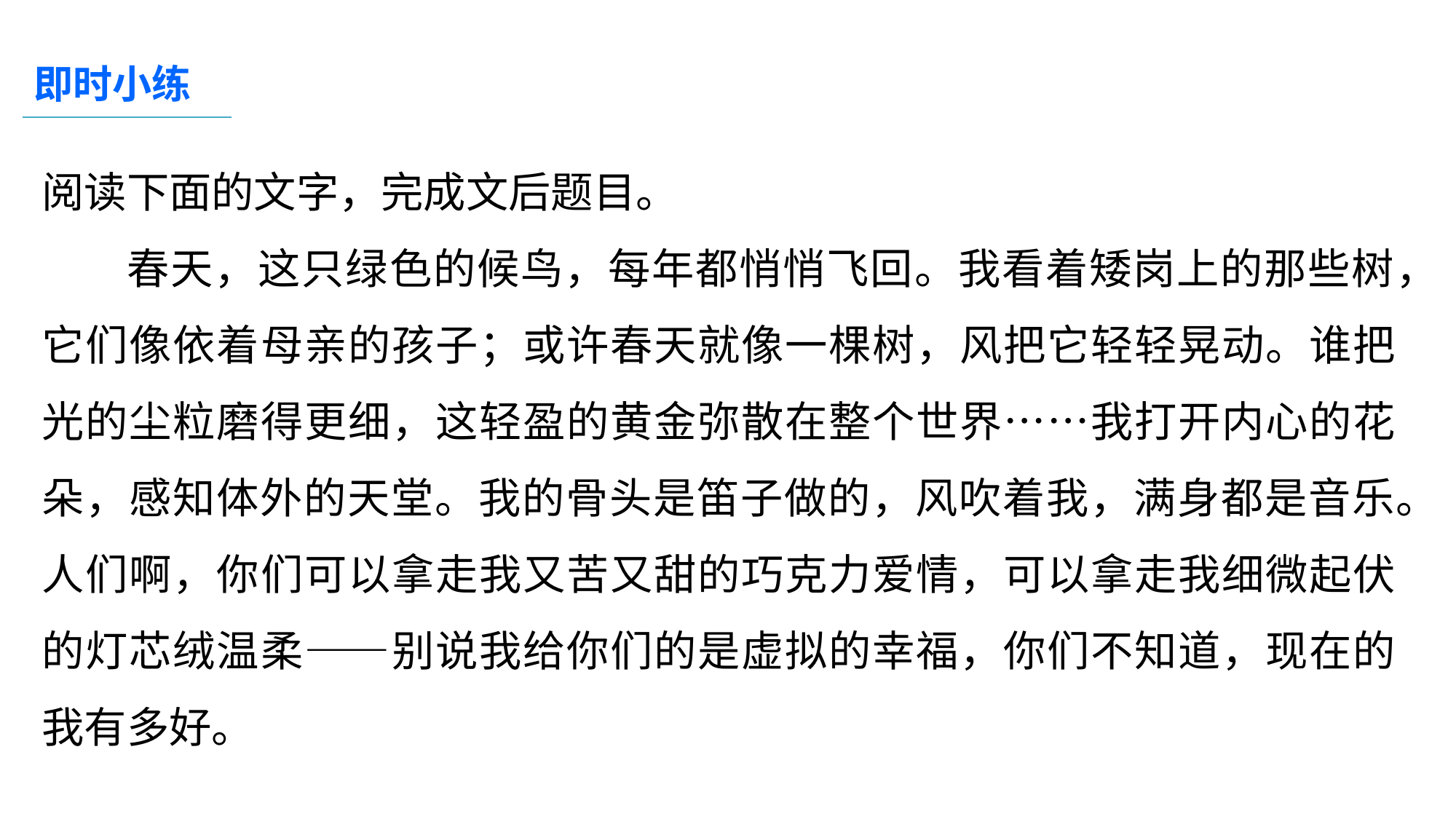

即时小练
阅读下面的文字，完成文后题目。
春天，这只绿色的候鸟，每年都悄悄飞回。我看着矮岗上的那些树，它们像依着母亲的孩子；或许春天就像一棵树，风把它轻轻晃动。谁把光的尘粒磨得更细，这轻盈的黄金弥散在整个世界……我打开内心的花朵，感知体外的天堂。我的骨头是笛子做的，风吹着我，满身都是音乐。人们啊，你们可以拿走我又苦又甜的巧克力爱情，可以拿走我细微起伏的灯芯绒温柔——别说我给你们的是虚拟的幸福，你们不知道，现在的我有多好。